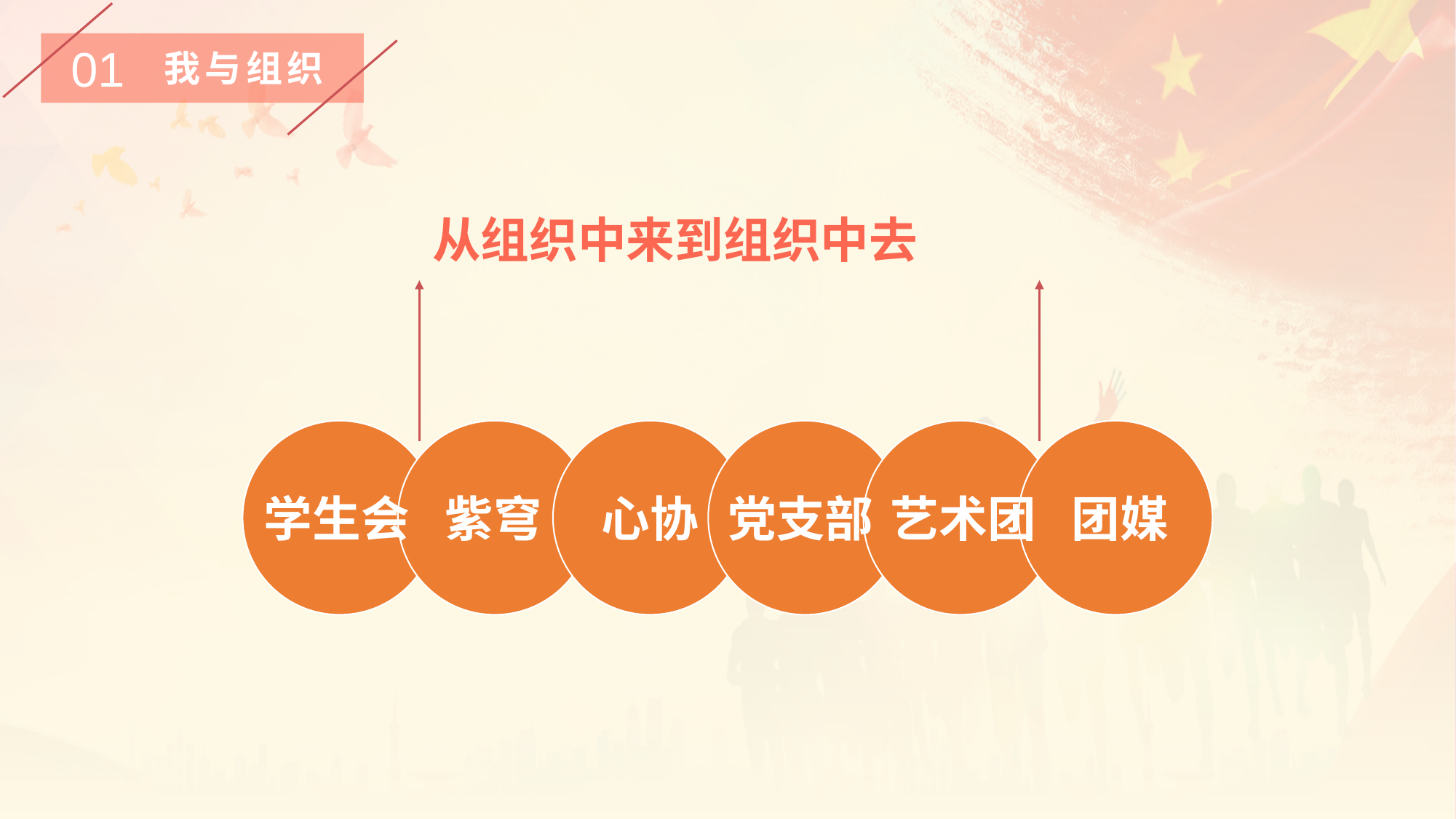

01
我与组织
从组织中来到组织中去

学生会
紫穹
心协
党支部
艺术团
团媒